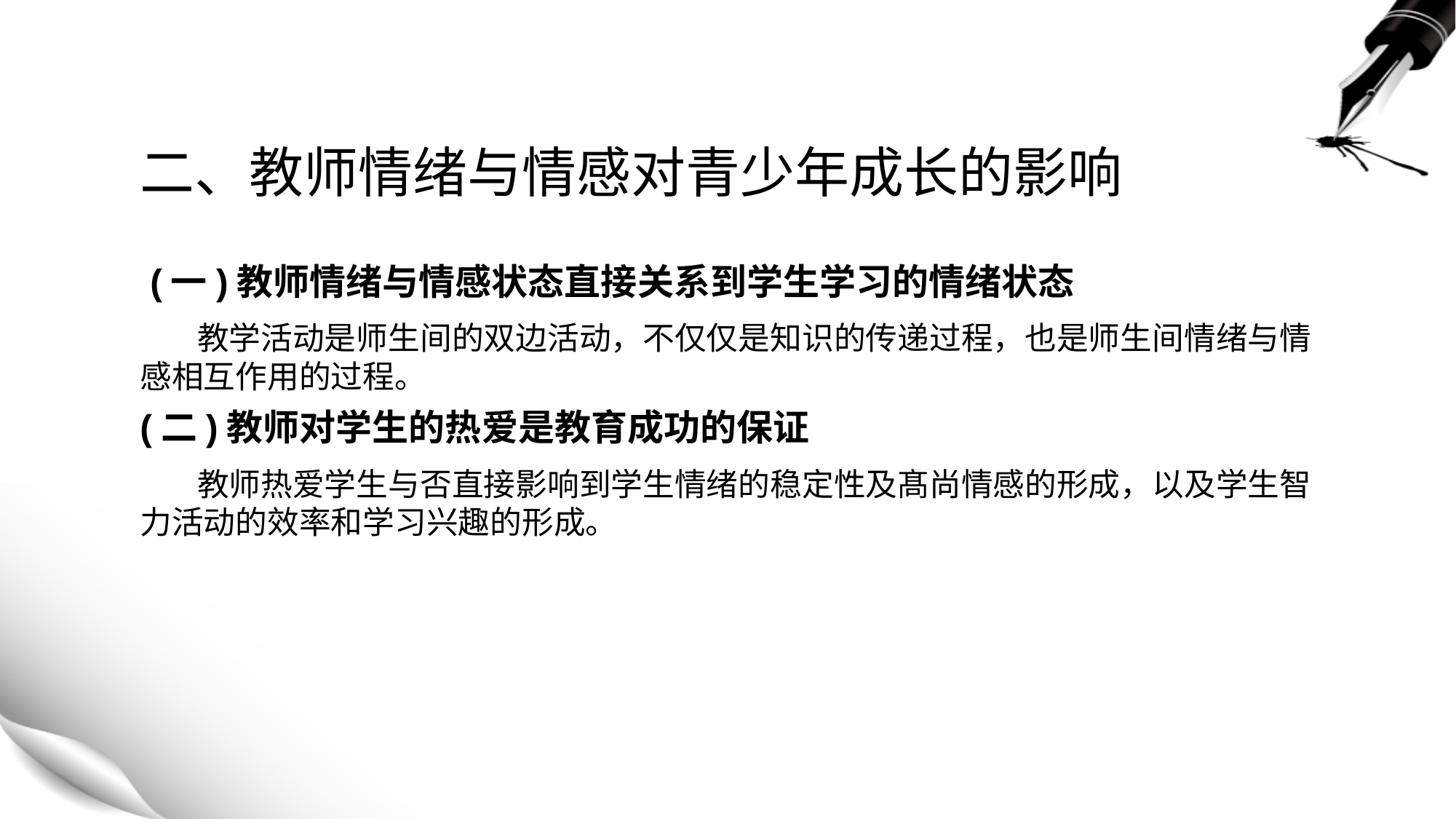

# 二、教师情绪与情感对青少年成长的影响
 (一)教师情绪与情感状态直接关系到学生学习的情绪状态
       教学活动是师生间的双边活动，不仅仅是知识的传递过程，也是师生间情绪与情感相互作用的过程。
(二)教师对学生的热爱是教育成功的保证
       教师热爱学生与否直接影响到学生情绪的稳定性及髙尚情感的形成，以及学生智力活动的效率和学习兴趣的形成。